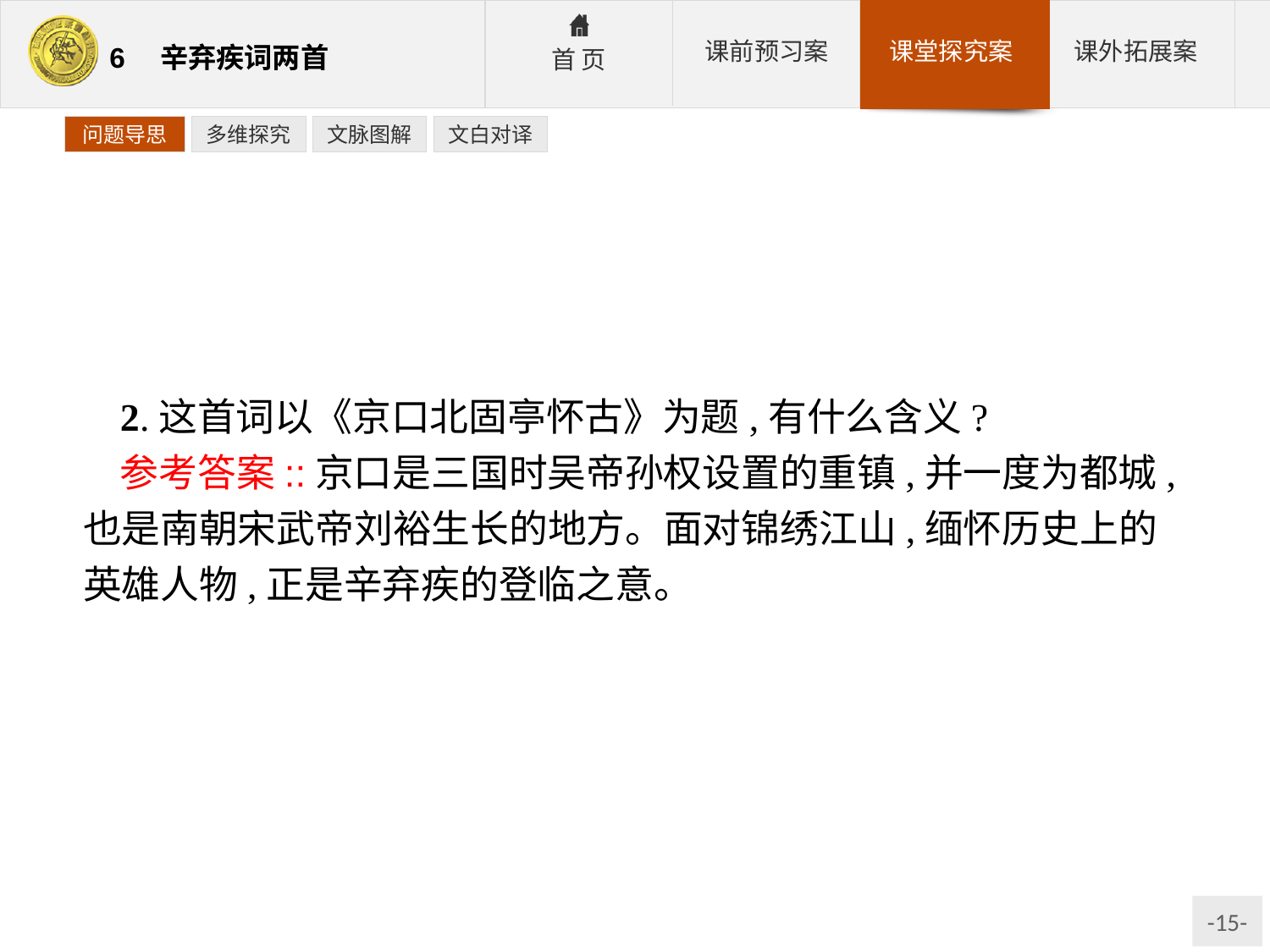

问题导思
多维探究
文脉图解
文白对译
2.这首词以《京口北固亭怀古》为题,有什么含义?
参考答案::京口是三国时吴帝孙权设置的重镇,并一度为都城,也是南朝宋武帝刘裕生长的地方。面对锦绣江山,缅怀历史上的英雄人物,正是辛弃疾的登临之意。